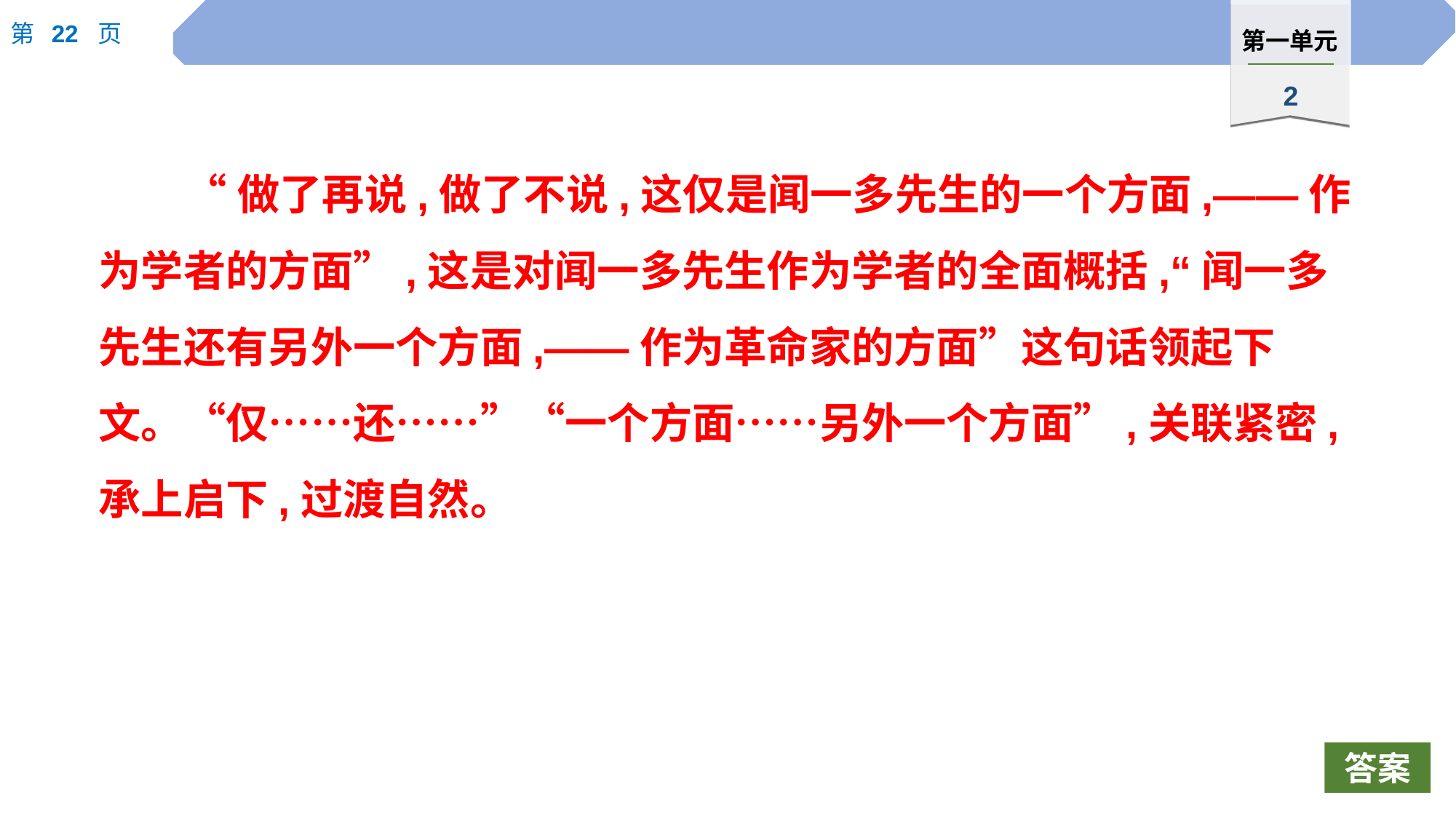

“做了再说,做了不说,这仅是闻一多先生的一个方面,——作为学者的方面”,这是对闻一多先生作为学者的全面概括,“闻一多先生还有另外一个方面,——作为革命家的方面”这句话领起下文。“仅……还……”“一个方面……另外一个方面”,关联紧密,承上启下,过渡自然。
答案